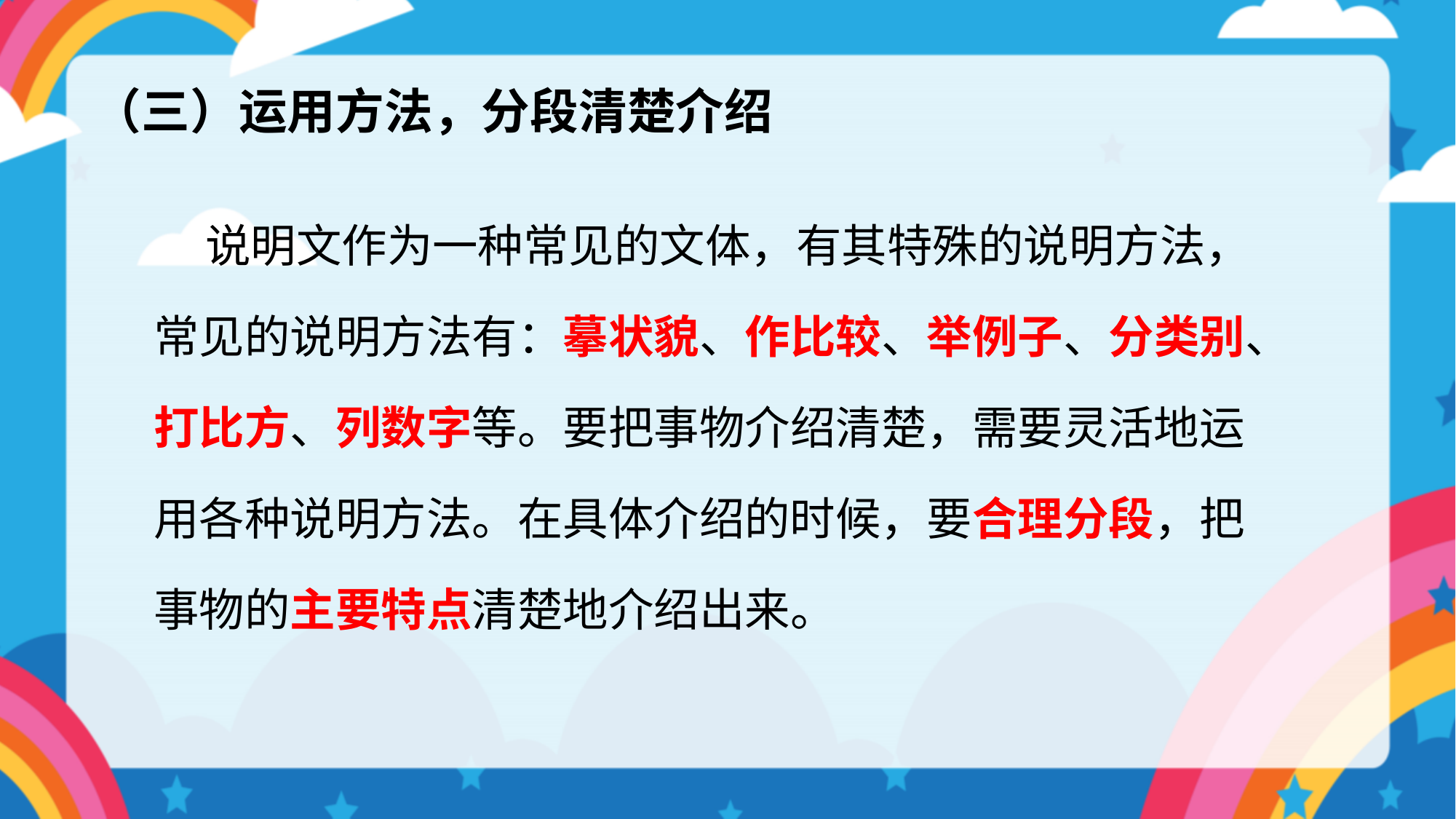

（三）运用方法，分段清楚介绍
    说明文作为一种常见的文体，有其特殊的说明方法，常见的说明方法有：摹状貌、作比较、举例子、分类别、打比方、列数字等。要把事物介绍清楚，需要灵活地运用各种说明方法。在具体介绍的时候，要合理分段，把事物的主要特点清楚地介绍出来。